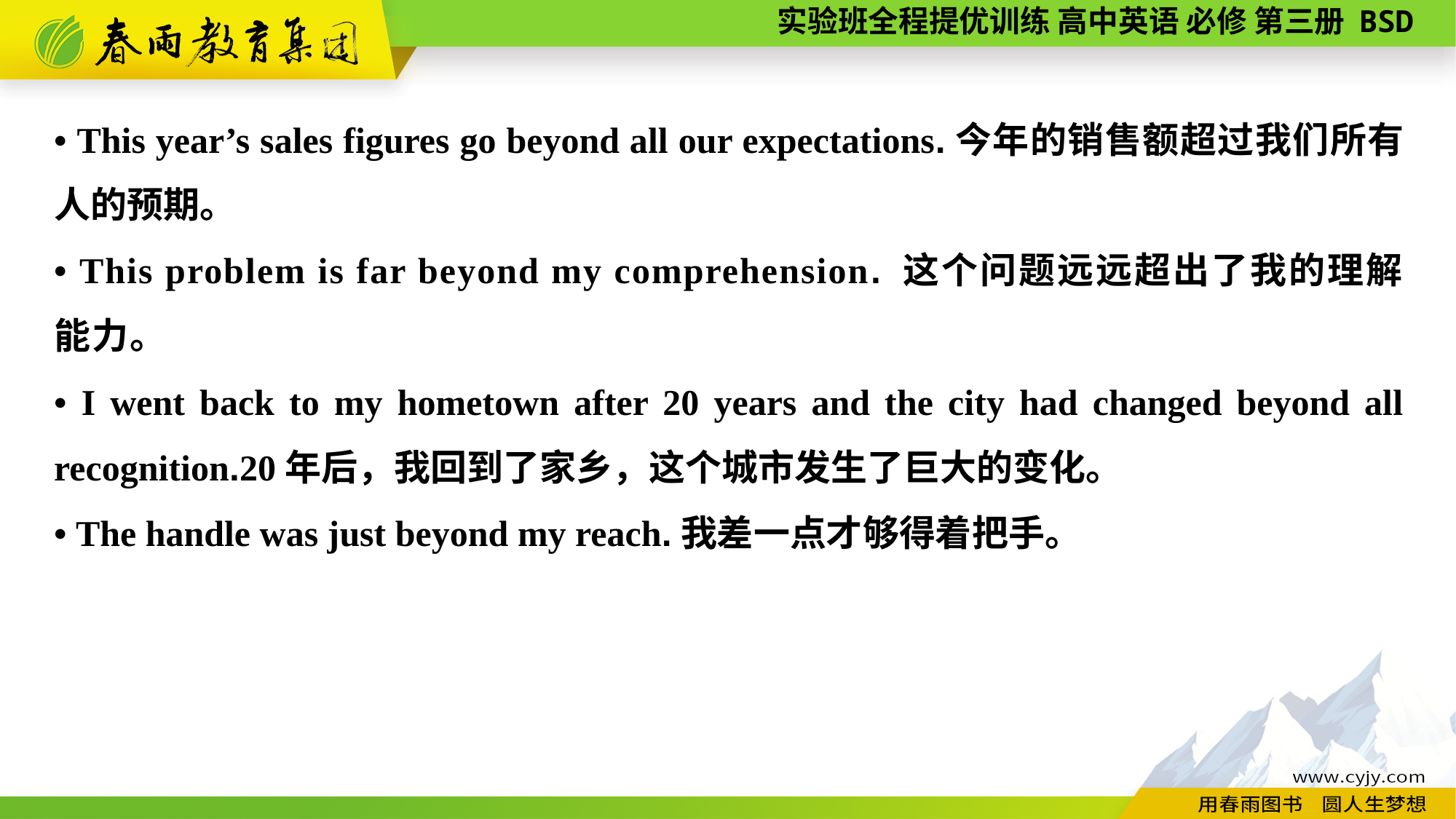

• This year’s sales figures go beyond all our expectations.今年的销售额超过我们所有人的预期。
• This problem is far beyond my comprehension. 这个问题远远超出了我的理解能力。
• I went back to my hometown after 20 years and the city had changed beyond all recognition.20年后，我回到了家乡，这个城市发生了巨大的变化。
• The handle was just beyond my reach.我差一点才够得着把手。